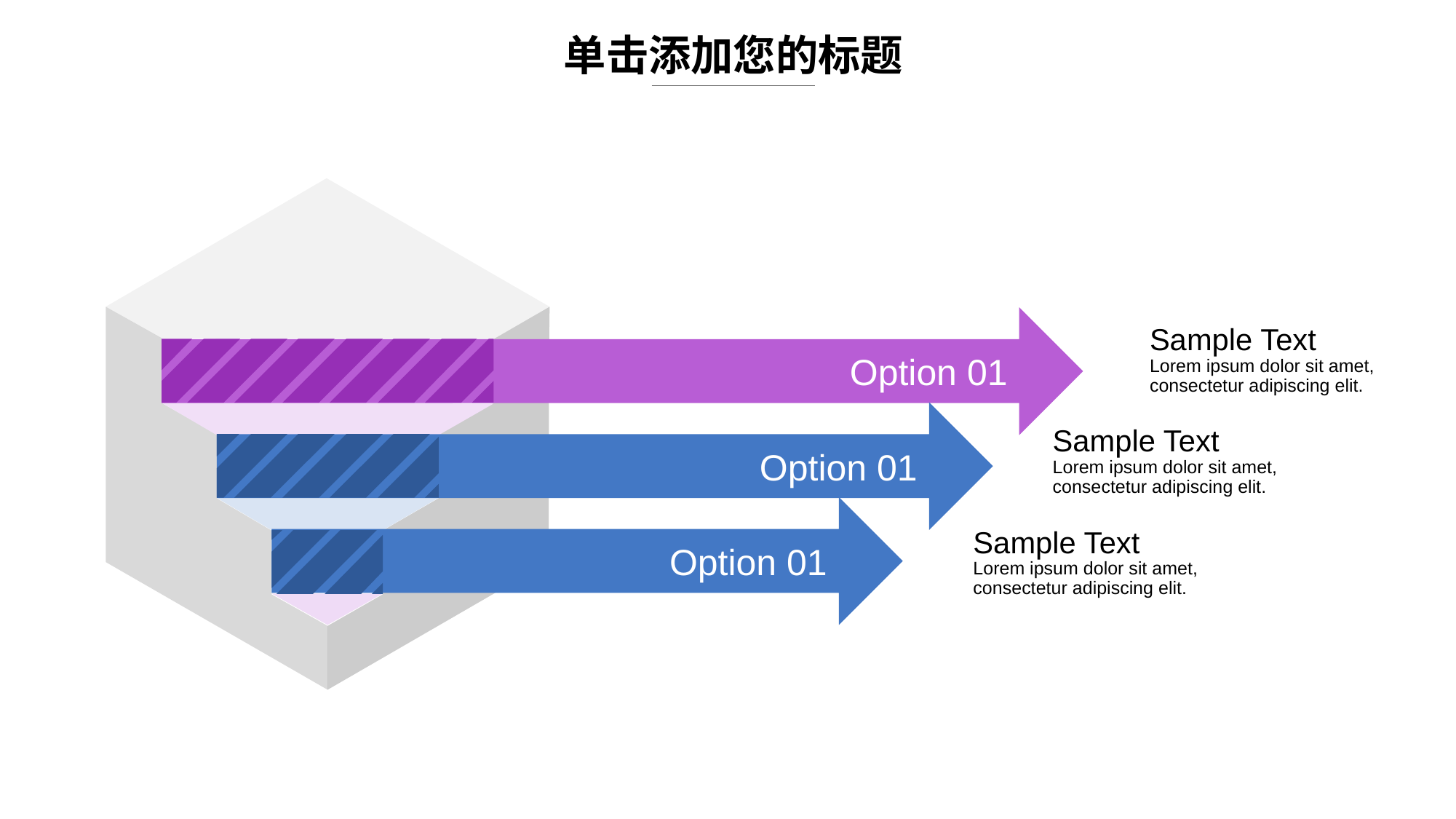

单击添加您的标题

Option 01

Sample Text
Lorem ipsum dolor sit amet, consectetur adipiscing elit.
Option 01

Sample Text
Lorem ipsum dolor sit amet, consectetur adipiscing elit.
Option 01

Sample Text
Lorem ipsum dolor sit amet, consectetur adipiscing elit.